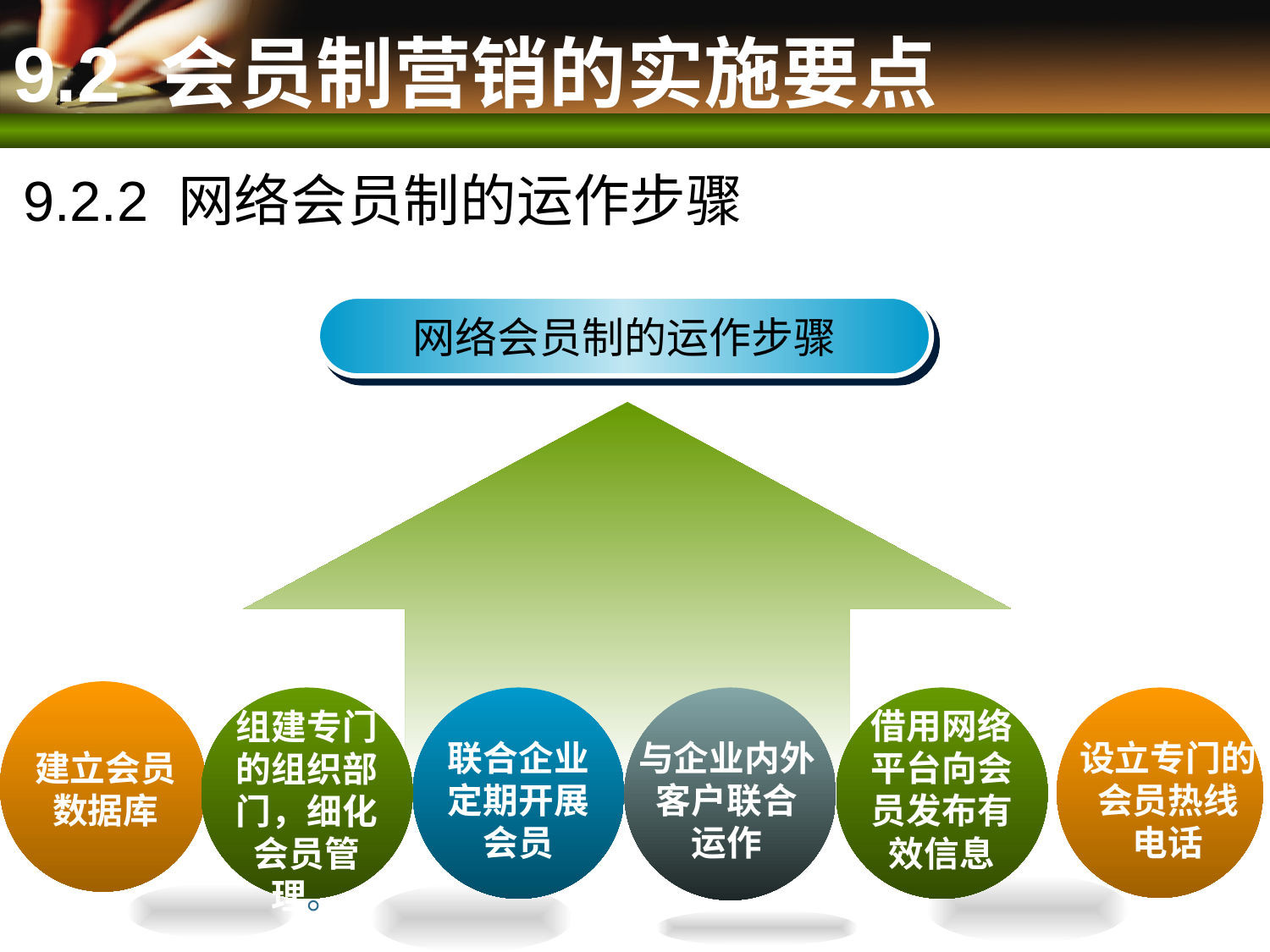

# 9.2 会员制营销的实施要点
9.2.2 网络会员制的运作步骤
网络会员制的运作步骤

建立会员
数据库

组建专门的组织部门，细化会员管理。

联合企业定期开展会员

与企业内外
客户联合
运作

借用网络平台向会员发布有效信息
设立专门的
会员热线
电话